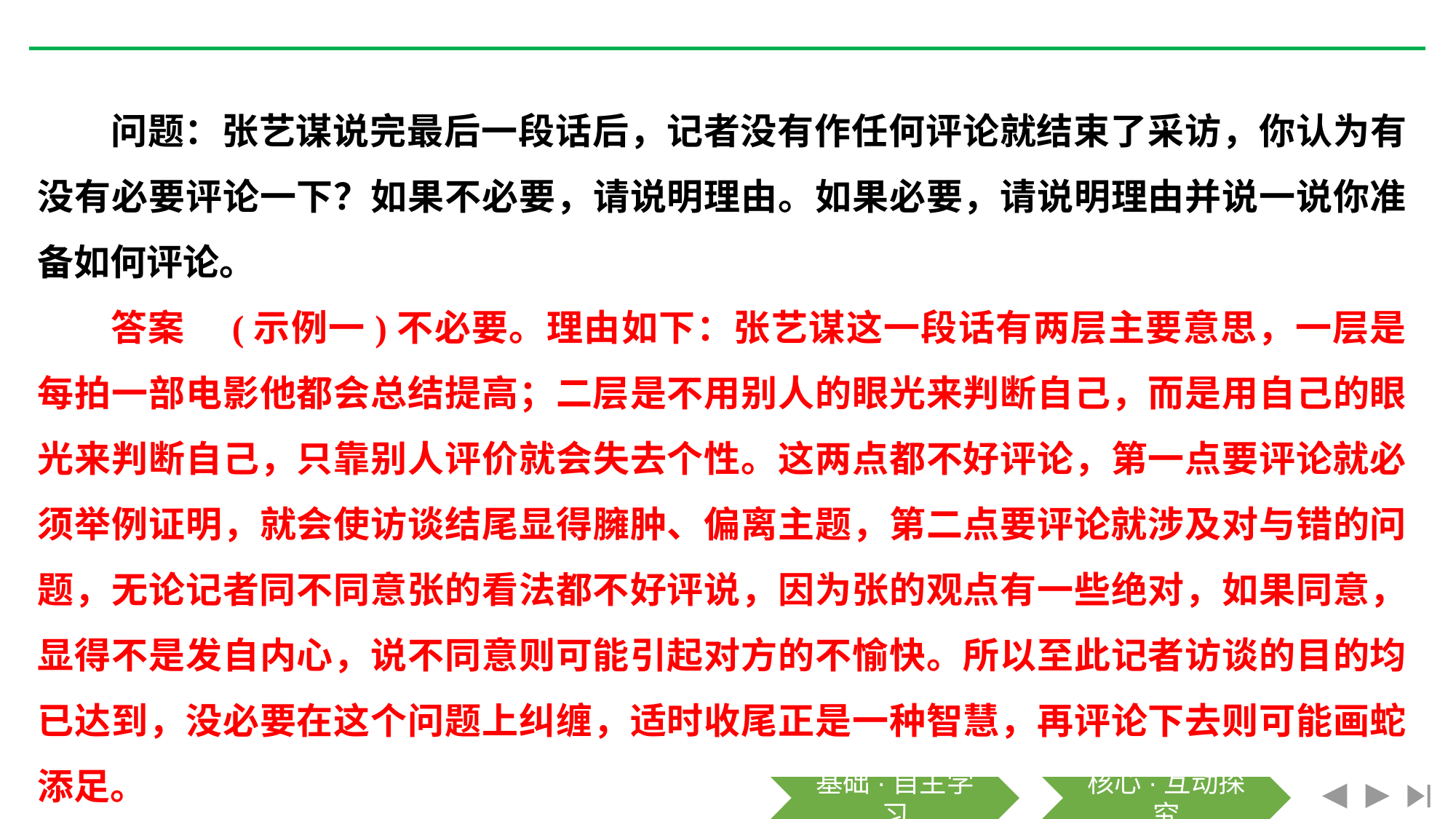

问题：张艺谋说完最后一段话后，记者没有作任何评论就结束了采访，你认为有没有必要评论一下？如果不必要，请说明理由。如果必要，请说明理由并说一说你准备如何评论。
答案　(示例一)不必要。理由如下：张艺谋这一段话有两层主要意思，一层是每拍一部电影他都会总结提高；二层是不用别人的眼光来判断自己，而是用自己的眼光来判断自己，只靠别人评价就会失去个性。这两点都不好评论，第一点要评论就必须举例证明，就会使访谈结尾显得臃肿、偏离主题，第二点要评论就涉及对与错的问题，无论记者同不同意张的看法都不好评说，因为张的观点有一些绝对，如果同意，显得不是发自内心，说不同意则可能引起对方的不愉快。所以至此记者访谈的目的均已达到，没必要在这个问题上纠缠，适时收尾正是一种智慧，再评论下去则可能画蛇添足。